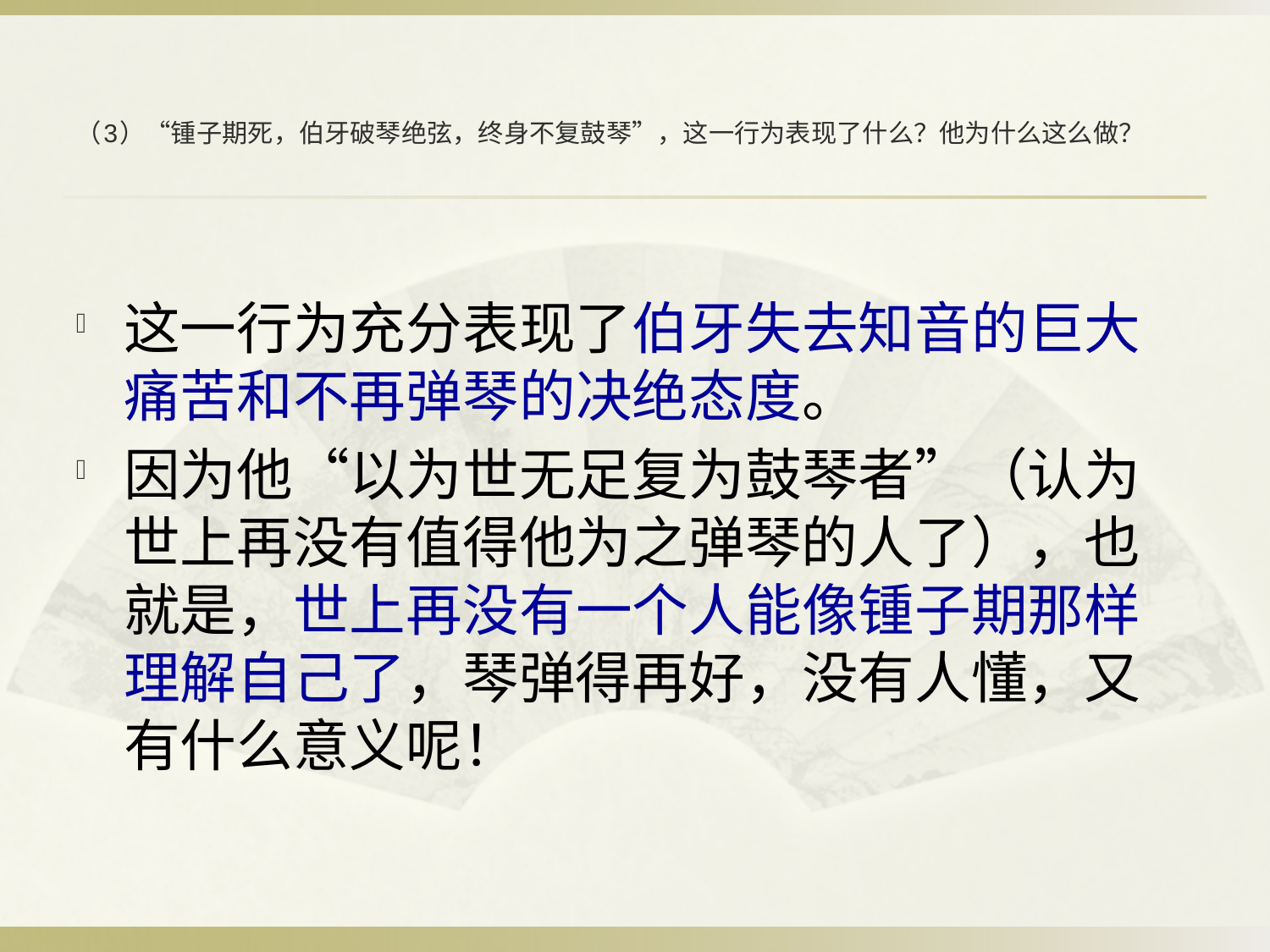

# （3）“锺子期死，伯牙破琴绝弦，终身不复鼓琴”，这一行为表现了什么？他为什么这么做？
这一行为充分表现了伯牙失去知音的巨大痛苦和不再弹琴的决绝态度。
因为他“以为世无足复为鼓琴者”（认为世上再没有值得他为之弹琴的人了），也就是，世上再没有一个人能像锺子期那样理解自己了，琴弹得再好，没有人懂，又有什么意义呢！